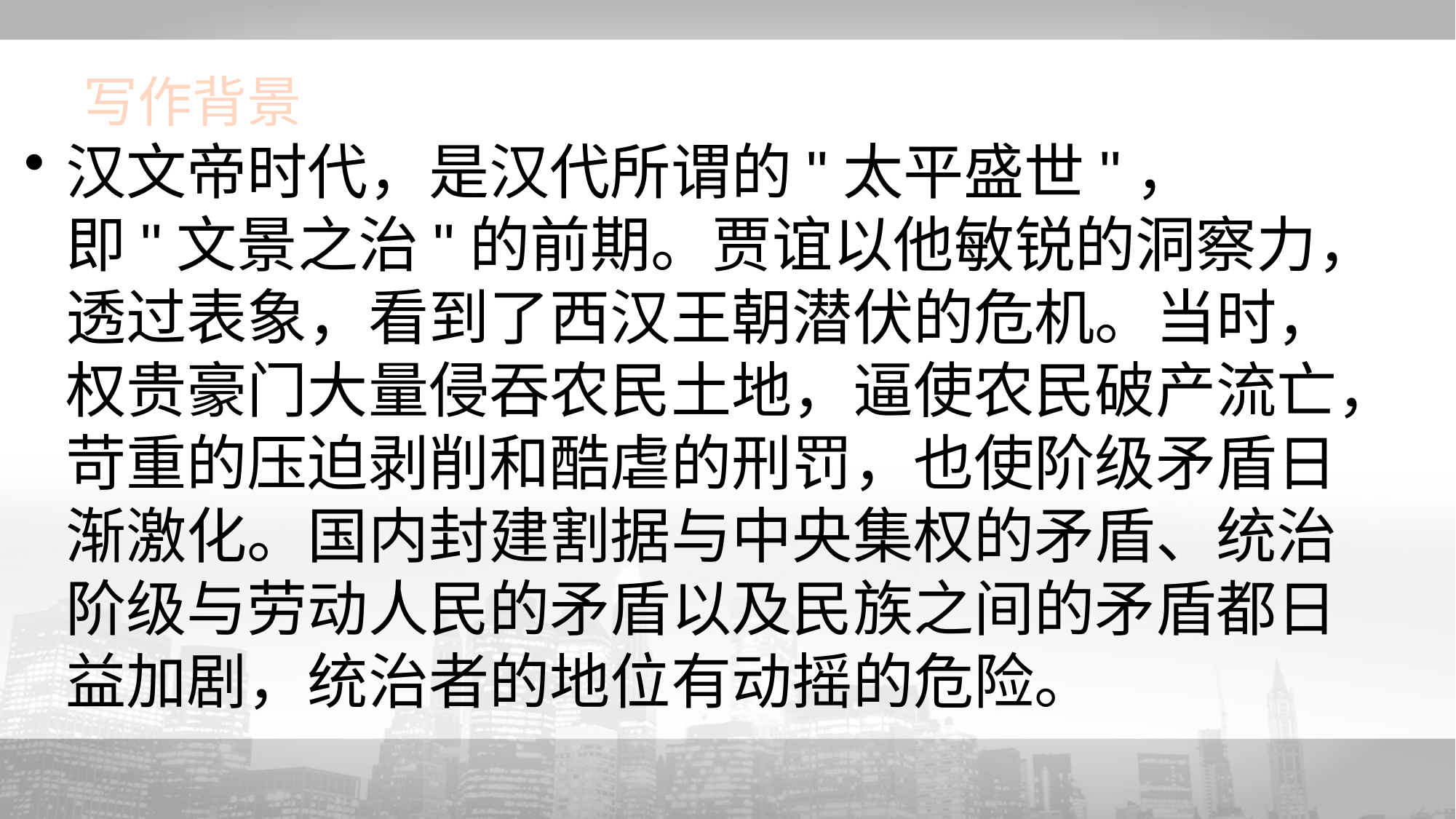

# 写作背景
汉文帝时代，是汉代所谓的"太平盛世"，即"文景之治"的前期。贾谊以他敏锐的洞察力，透过表象，看到了西汉王朝潜伏的危机。当时，权贵豪门大量侵吞农民土地，逼使农民破产流亡，苛重的压迫剥削和酷虐的刑罚，也使阶级矛盾日渐激化。国内封建割据与中央集权的矛盾、统治阶级与劳动人民的矛盾以及民族之间的矛盾都日益加剧，统治者的地位有动摇的危险。